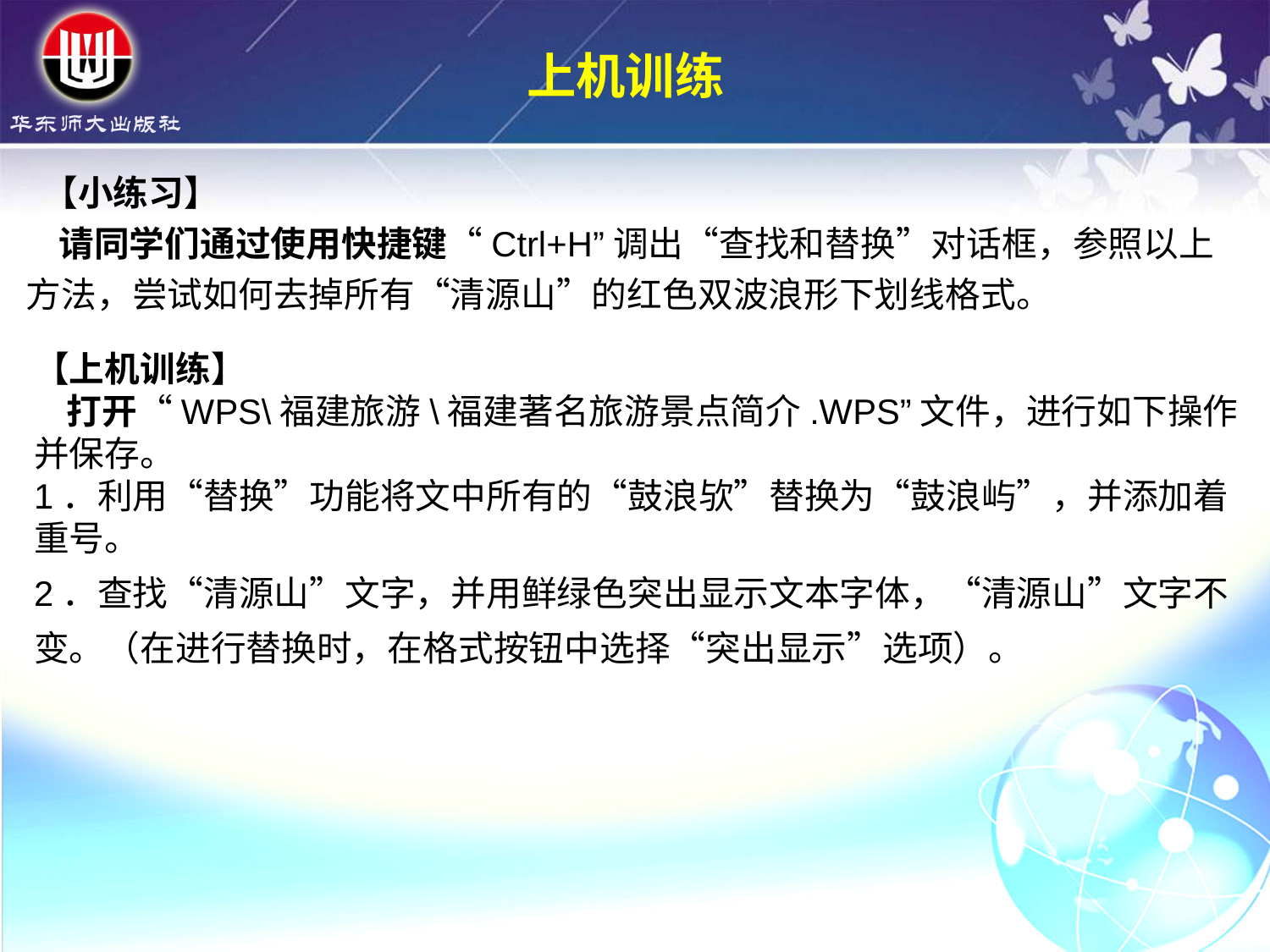

上机训练
 【小练习】   请同学们通过使用快捷键“Ctrl+H”调出“查找和替换”对话框，参照以上方法，尝试如何去掉所有“清源山”的红色双波浪形下划线格式。

【上机训练】   打开“WPS\福建旅游\福建著名旅游景点简介.WPS”文件，进行如下操作并保存。1．利用“替换”功能将文中所有的“鼓浪欤”替换为“鼓浪屿”，并添加着重号。2．查找“清源山”文字，并用鲜绿色突出显示文本字体，“清源山”文字不变。（在进行替换时，在格式按钮中选择“突出显示”选项）。